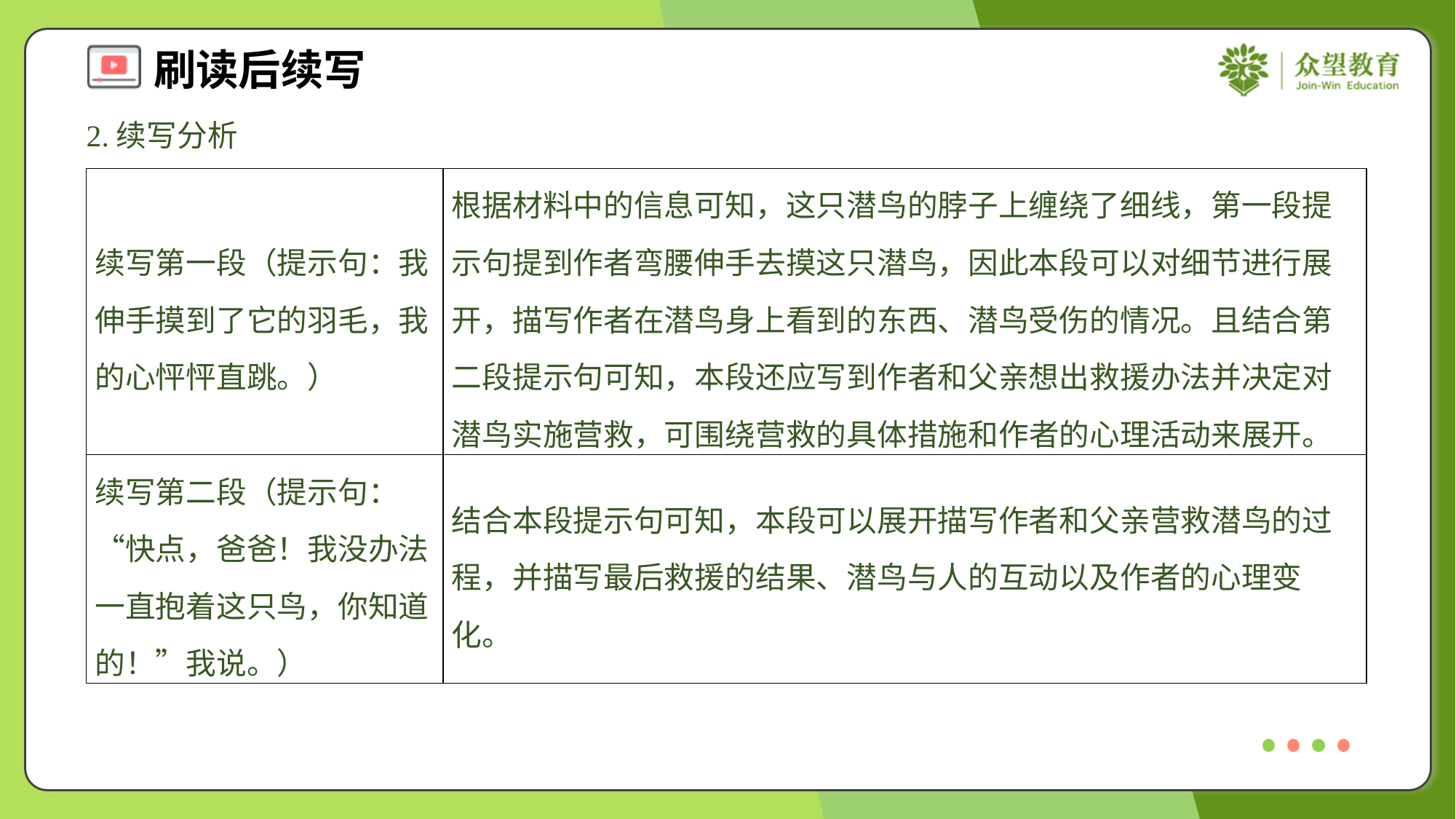

2.续写分析
| 续写第一段（提示句：我伸手摸到了它的羽毛，我的心怦怦直跳。） | 根据材料中的信息可知，这只潜鸟的脖子上缠绕了细线，第一段提示句提到作者弯腰伸手去摸这只潜鸟，因此本段可以对细节进行展开，描写作者在潜鸟身上看到的东西、潜鸟受伤的情况。且结合第二段提示句可知，本段还应写到作者和父亲想出救援办法并决定对潜鸟实施营救，可围绕营救的具体措施和作者的心理活动来展开。 |
| --- | --- |
| 续写第二段（提示句：“快点，爸爸！我没办法一直抱着这只鸟，你知道的！”我说。） | 结合本段提示句可知，本段可以展开描写作者和父亲营救潜鸟的过程，并描写最后救援的结果、潜鸟与人的互动以及作者的心理变化。 |